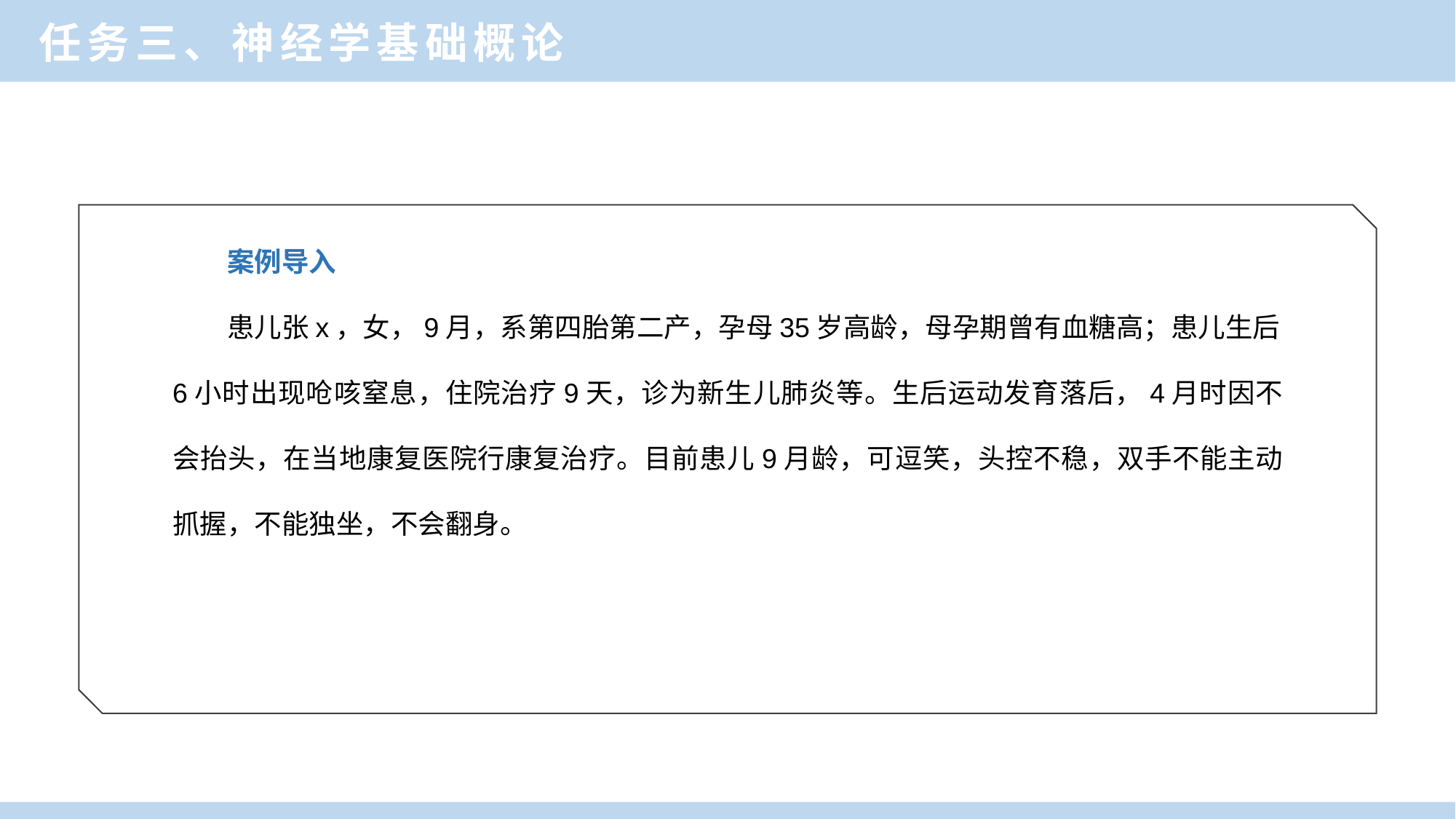

任务三、神经学基础概论

案例导入
患儿张x，女，9月，系第四胎第二产，孕母35岁高龄，母孕期曾有血糖高；患儿生后6小时出现呛咳窒息，住院治疗9天，诊为新生儿肺炎等。生后运动发育落后，4月时因不会抬头，在当地康复医院行康复治疗。目前患儿9月龄，可逗笑，头控不稳，双手不能主动抓握，不能独坐，不会翻身。